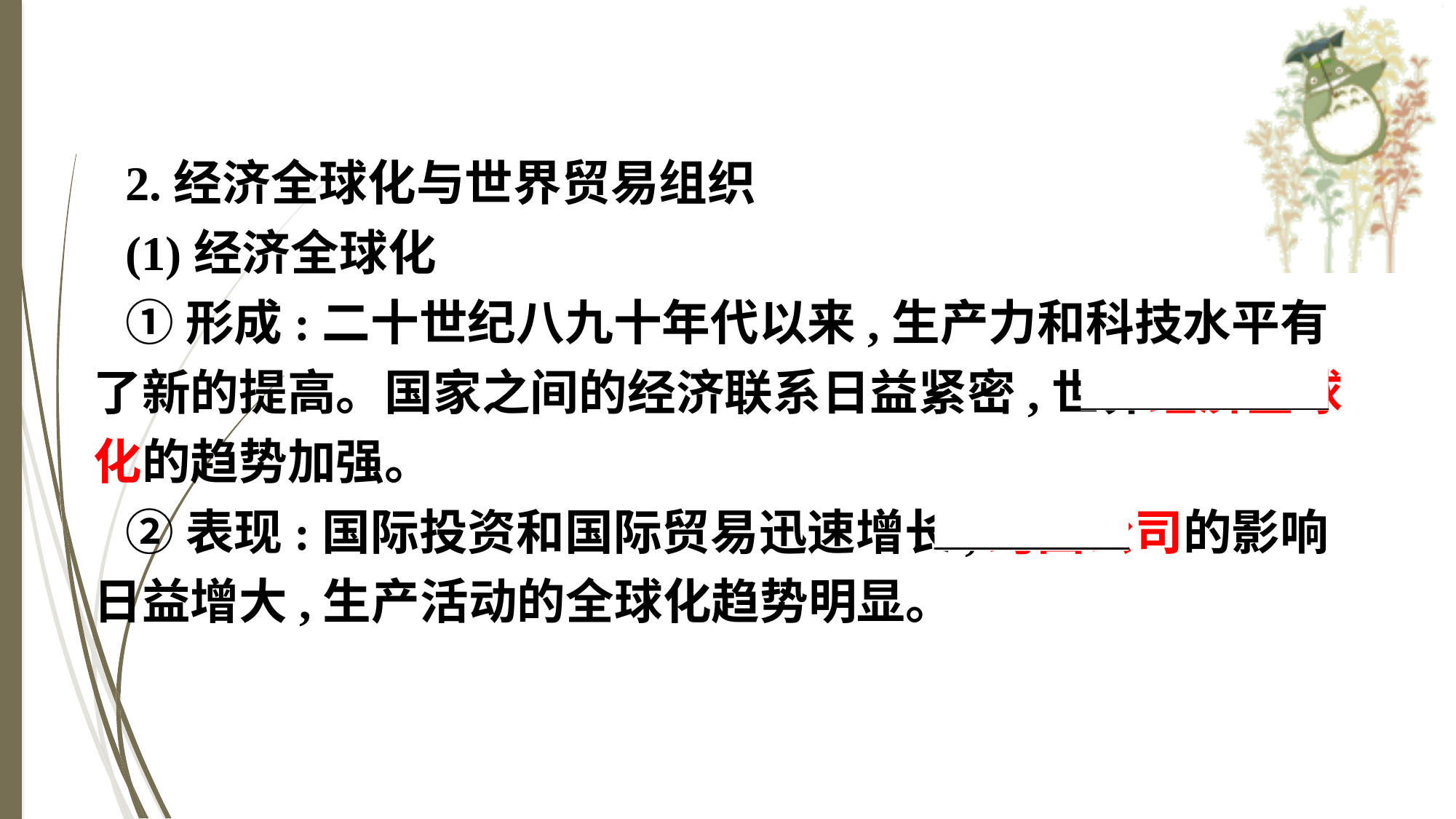

2.经济全球化与世界贸易组织
(1)经济全球化
①形成:二十世纪八九十年代以来,生产力和科技水平有了新的提高。国家之间的经济联系日益紧密,世界经济全球化的趋势加强。
②表现:国际投资和国际贸易迅速增长,跨国公司的影响日益增大,生产活动的全球化趋势明显。